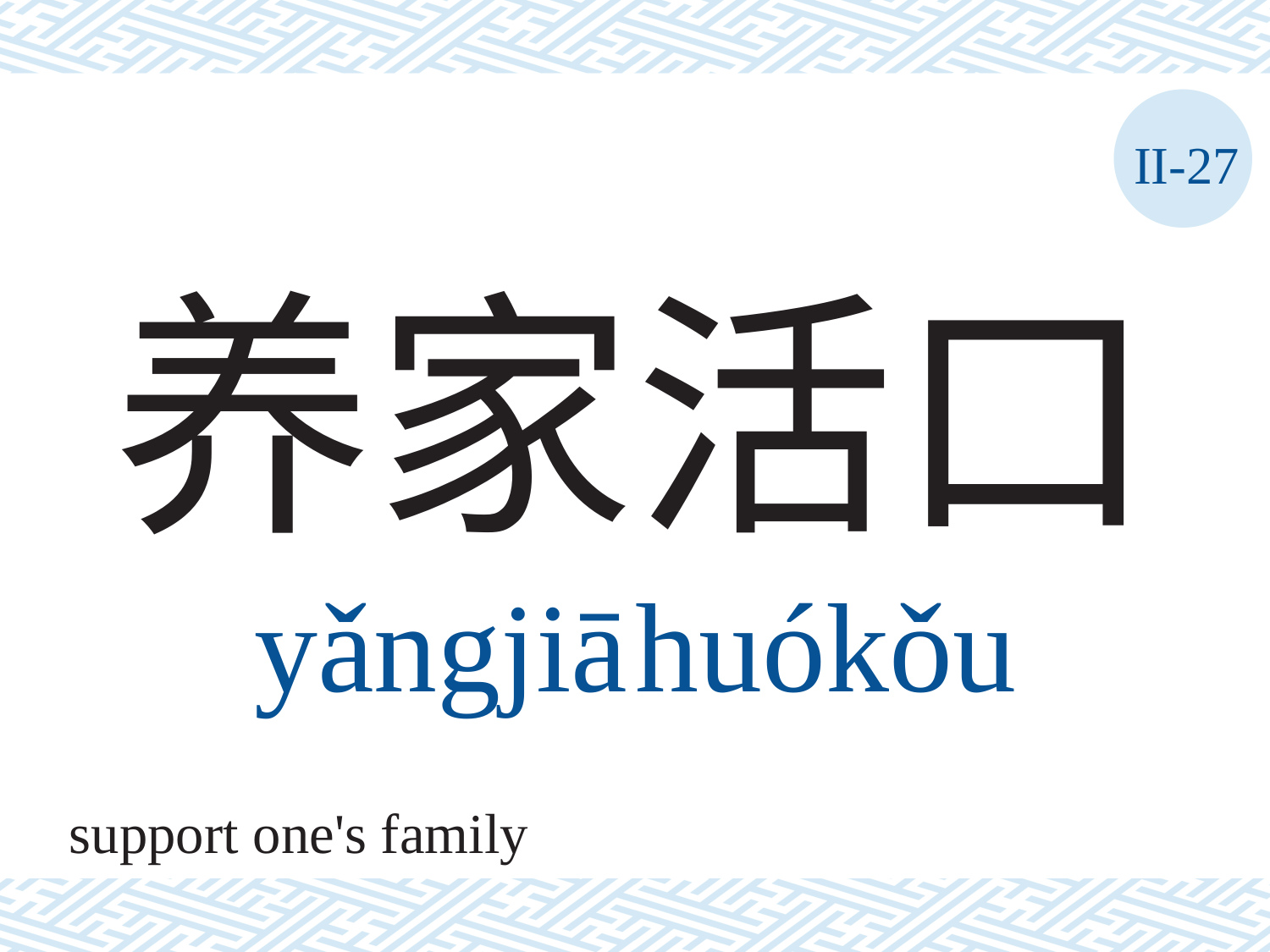

II-27
# 养家活口 yǎngjiā	huókǒu
support one's family